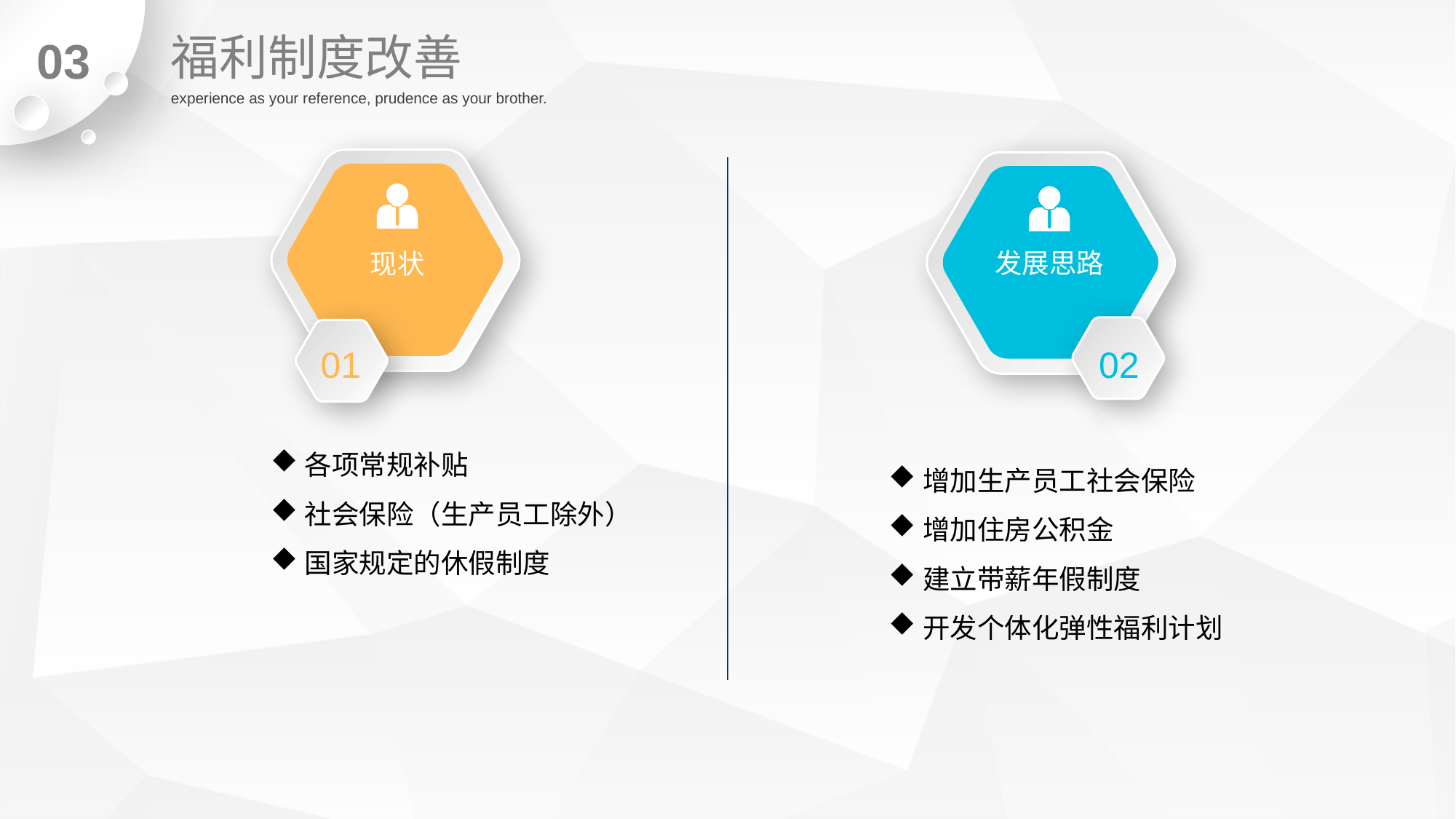

福利制度改善
03

experience as your reference, prudence as your brother.

现状

01

发展思路

02

各项常规补贴
社会保险（生产员工除外）
国家规定的休假制度

增加生产员工社会保险
增加住房公积金
建立带薪年假制度
开发个体化弹性福利计划